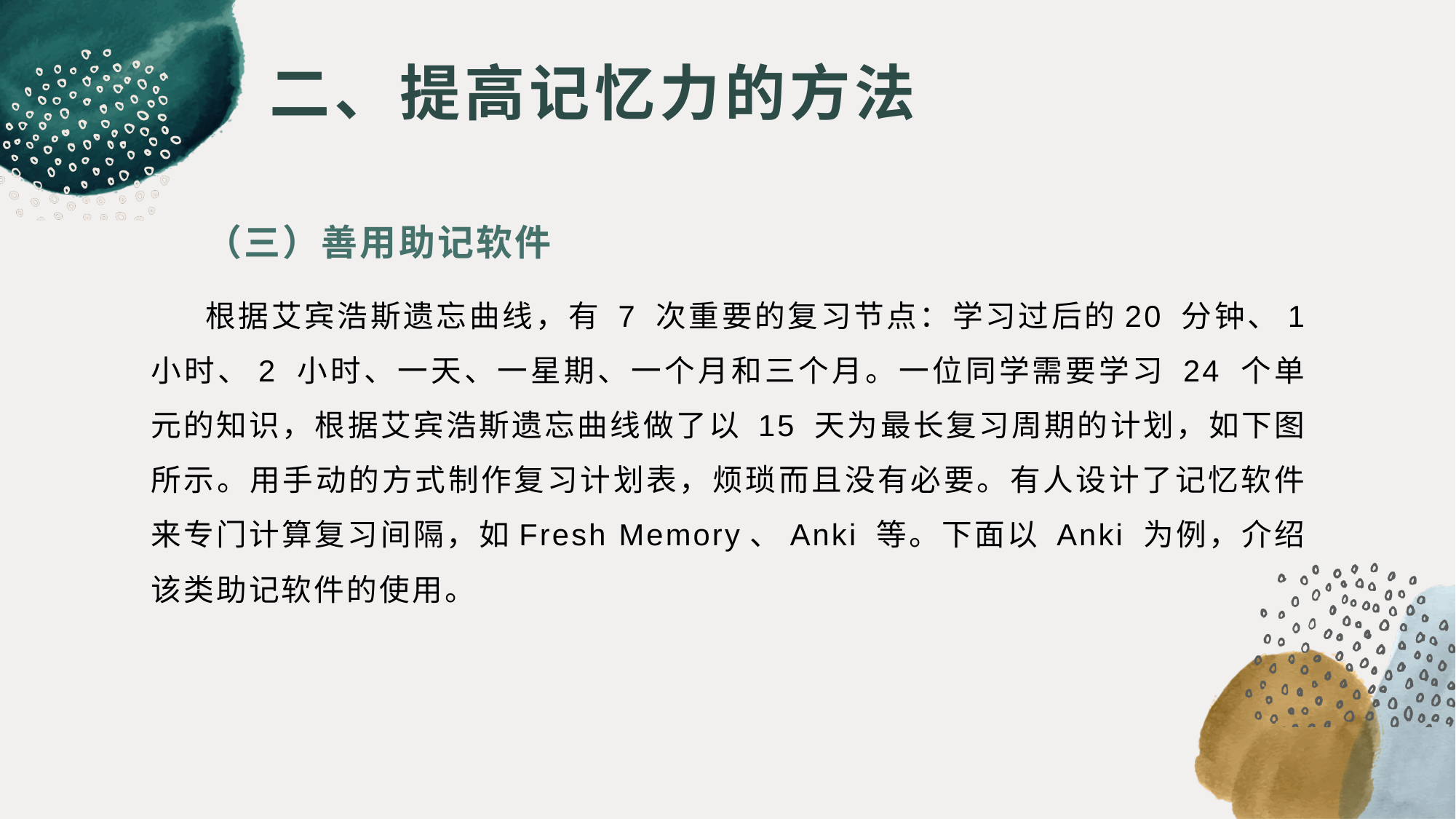

# 二、提高记忆力的方法
（三）善用助记软件
根据艾宾浩斯遗忘曲线，有 7 次重要的复习节点：学习过后的20 分钟、1 小时、2 小时、一天、一星期、一个月和三个月。一位同学需要学习 24 个单元的知识，根据艾宾浩斯遗忘曲线做了以 15 天为最长复习周期的计划，如下图所示。用手动的方式制作复习计划表，烦琐而且没有必要。有人设计了记忆软件来专门计算复习间隔，如Fresh Memory、Anki 等。下面以 Anki 为例，介绍该类助记软件的使用。